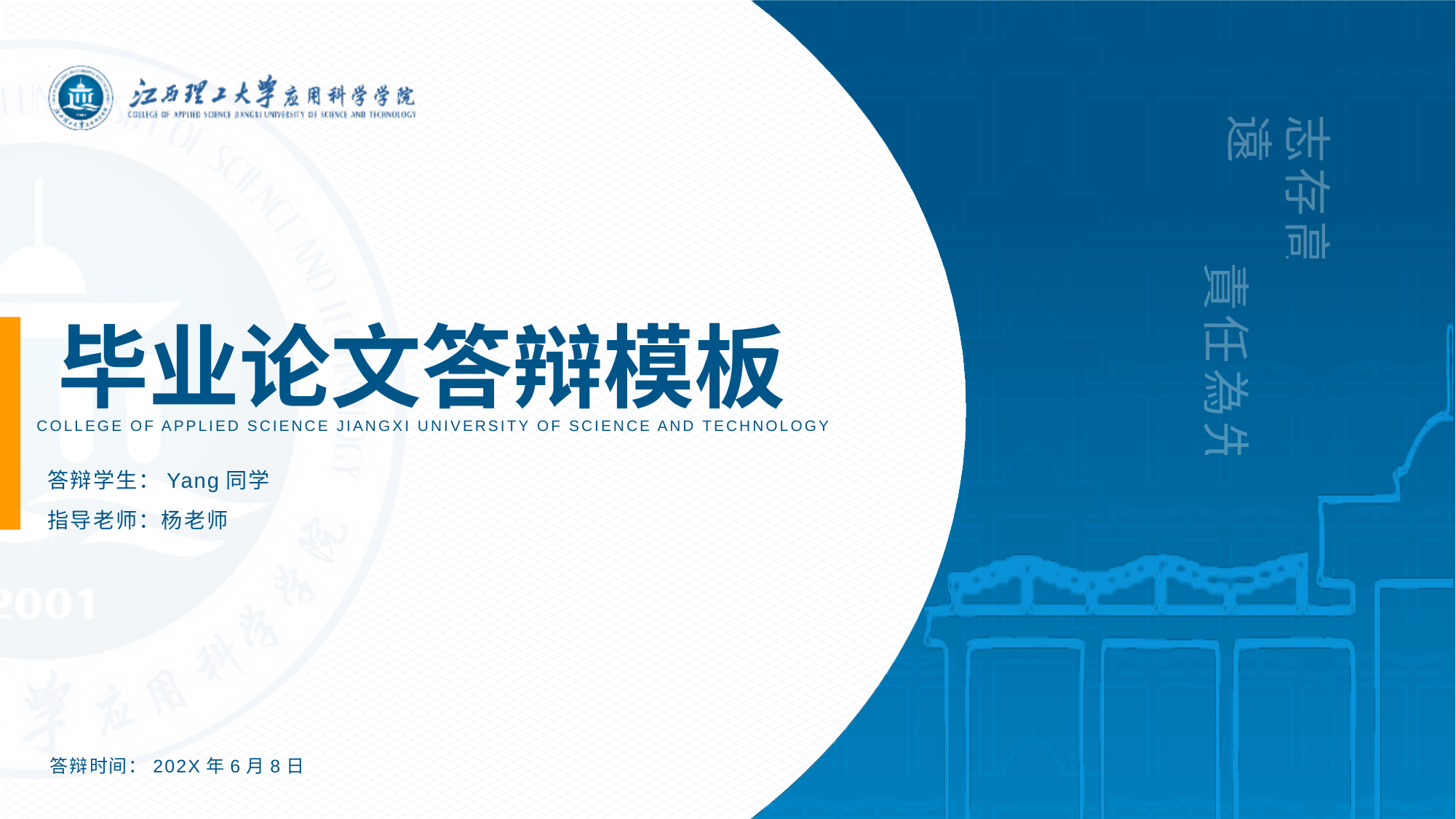

志存高遠
責任為先
毕业论文答辩模板

COLLEGE OF APPLIED SCIENCE JIANGXI UNIVERSITY OF SCIENCE AND TECHNOLOGY
答辩学生：Yang同学
指导老师：杨老师
答辩时间：202X年6月8日
  Tip：当论题过长要转折时，可参考其它页的第一张幻灯片两行论题封面模板